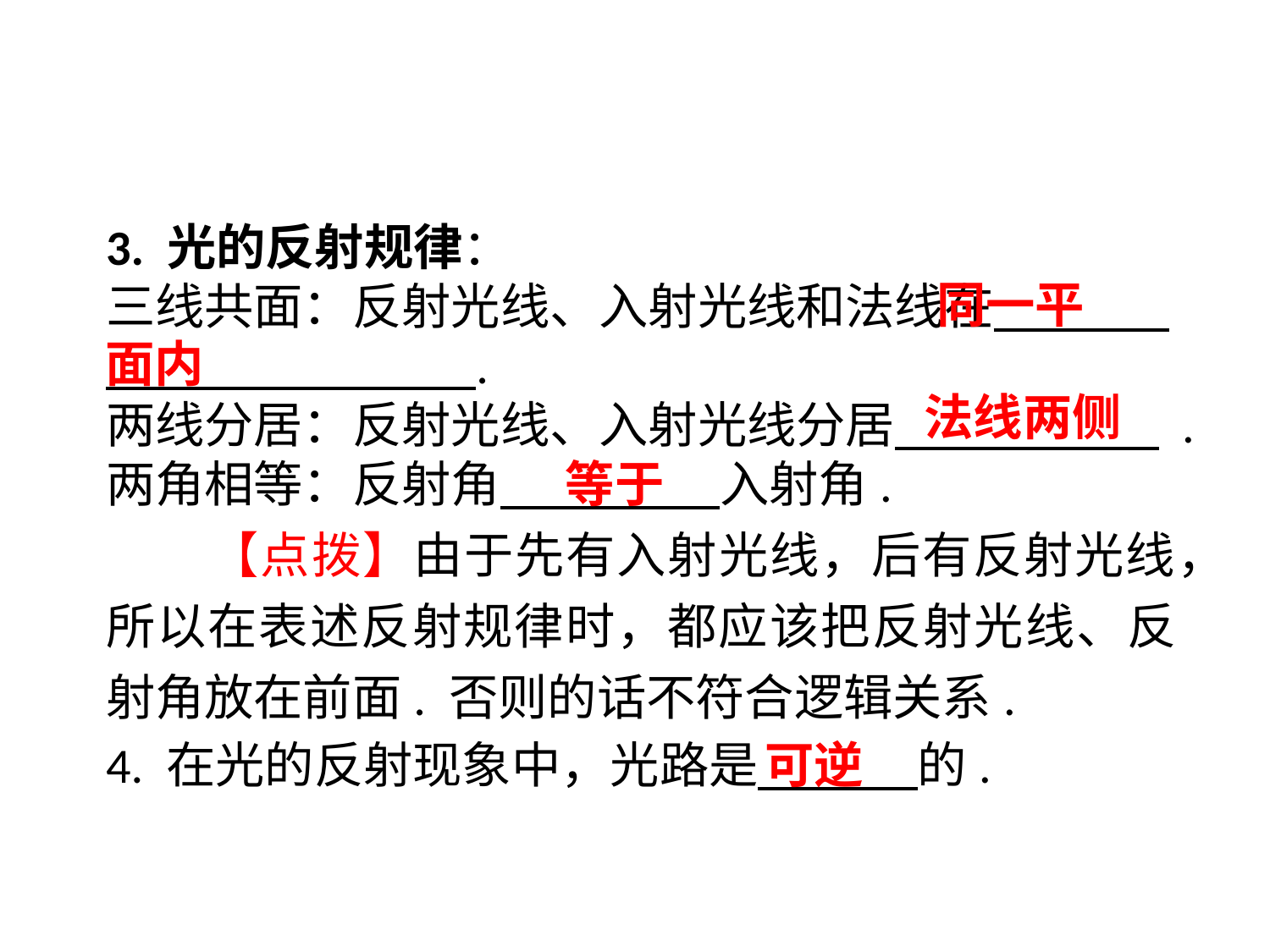

3. 光的反射规律：
三线共面：反射光线、入射光线和法线在                .
                                 .
两线分居：反射光线、入射光线分居                         .
两角相等：反射角　           　入射角.
【点拨】由于先有入射光线，后有反射光线，所以在表述反射规律时，都应该把反射光线、反射角放在前面. 否则的话不符合逻辑关系.
                                                                         同一平
面内
法线两侧
等于
4. 在光的反射现象中，光路是　          的.
可逆